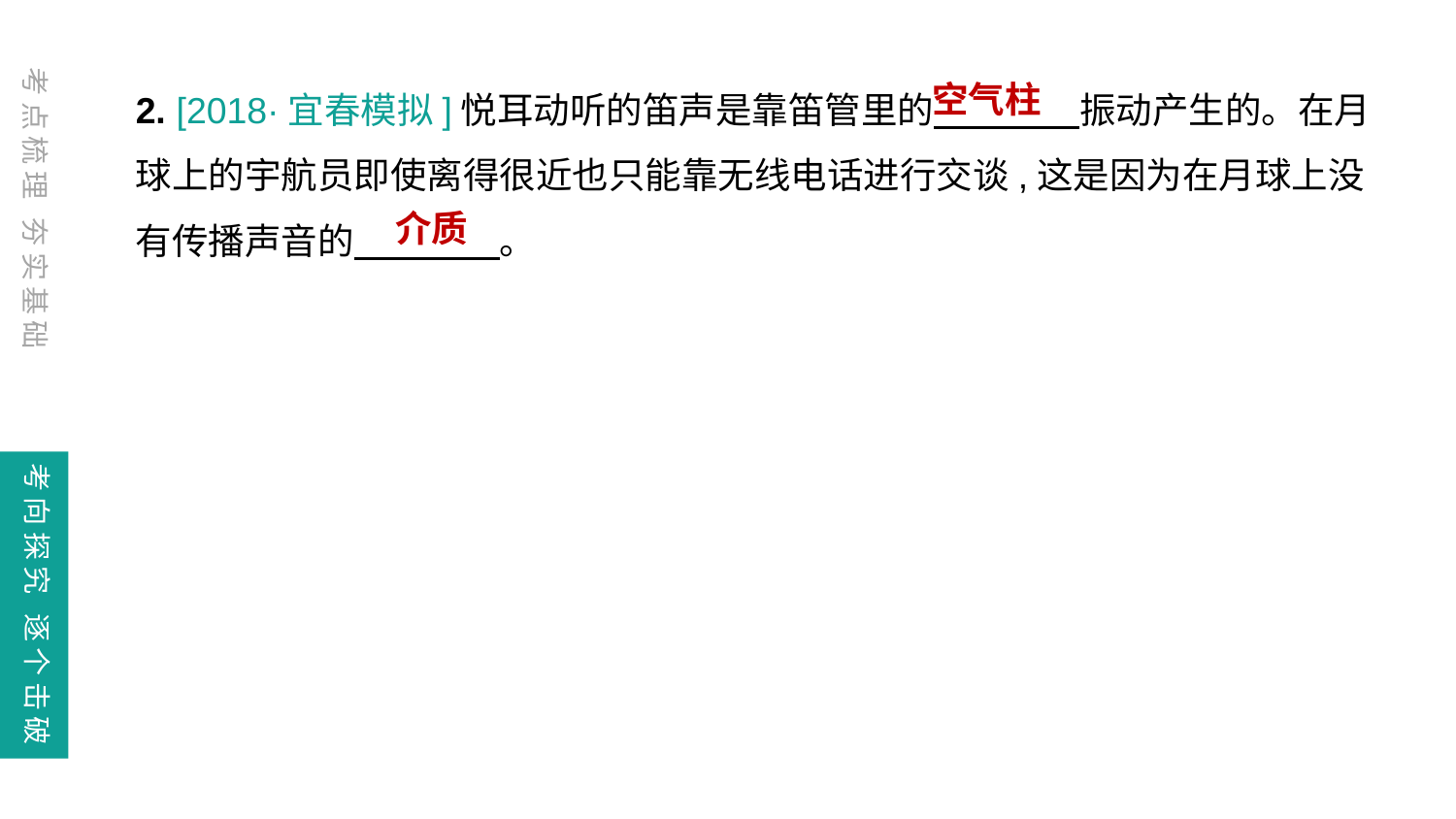

考点梳理 夯实基础
2. [2018·宜春模拟]悦耳动听的笛声是靠笛管里的　　　　振动产生的。在月球上的宇航员即使离得很近也只能靠无线电话进行交谈,这是因为在月球上没有传播声音的　　　　。
空气柱
介质

考向探究 逐个击破